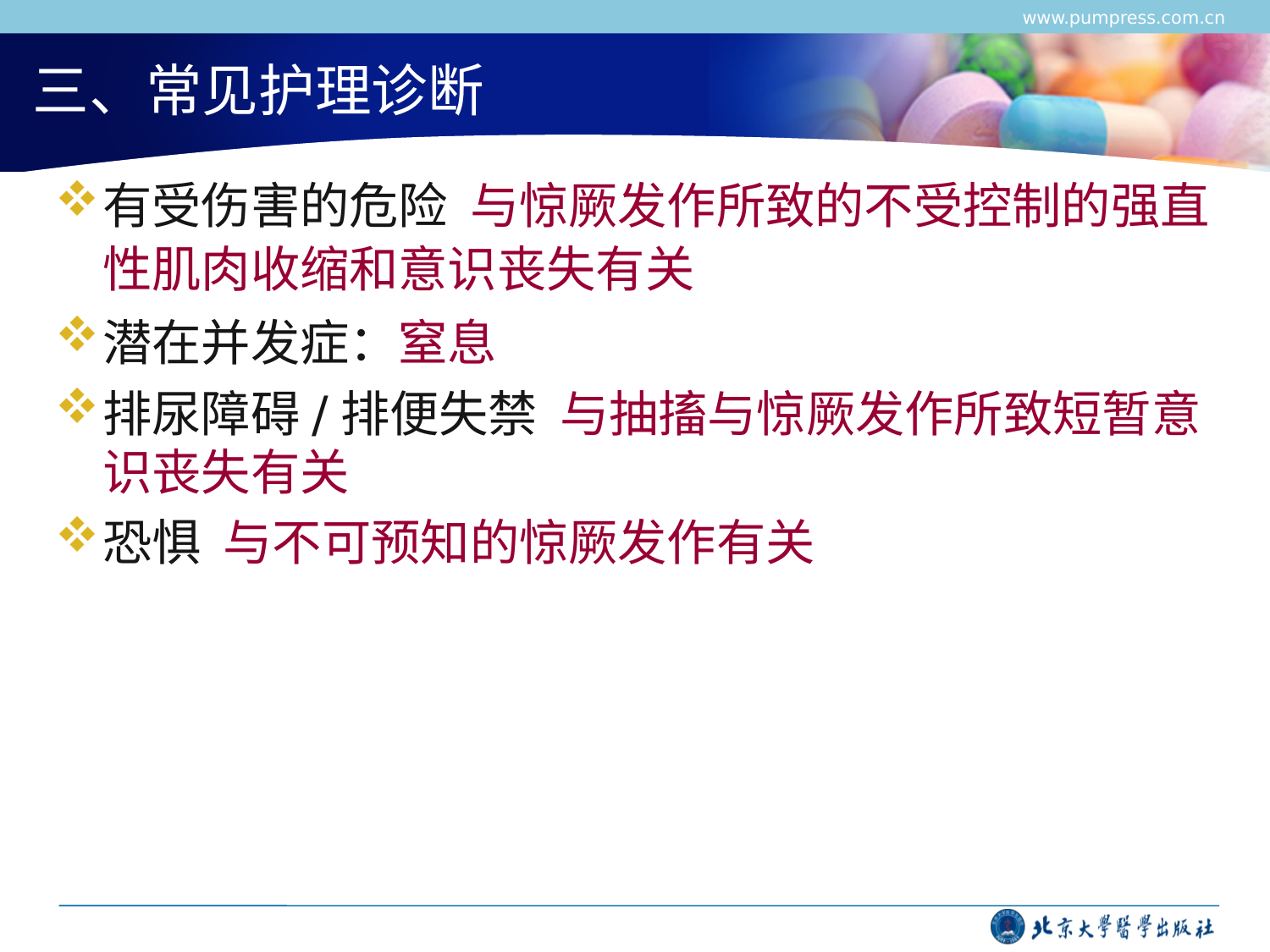

www.pumpress.com.cn
# 三、常见护理诊断
有受伤害的危险  与惊厥发作所致的不受控制的强直性肌肉收缩和意识丧失有关
潜在并发症：窒息
排尿障碍/排便失禁  与抽搐与惊厥发作所致短暂意识丧失有关
恐惧  与不可预知的惊厥发作有关